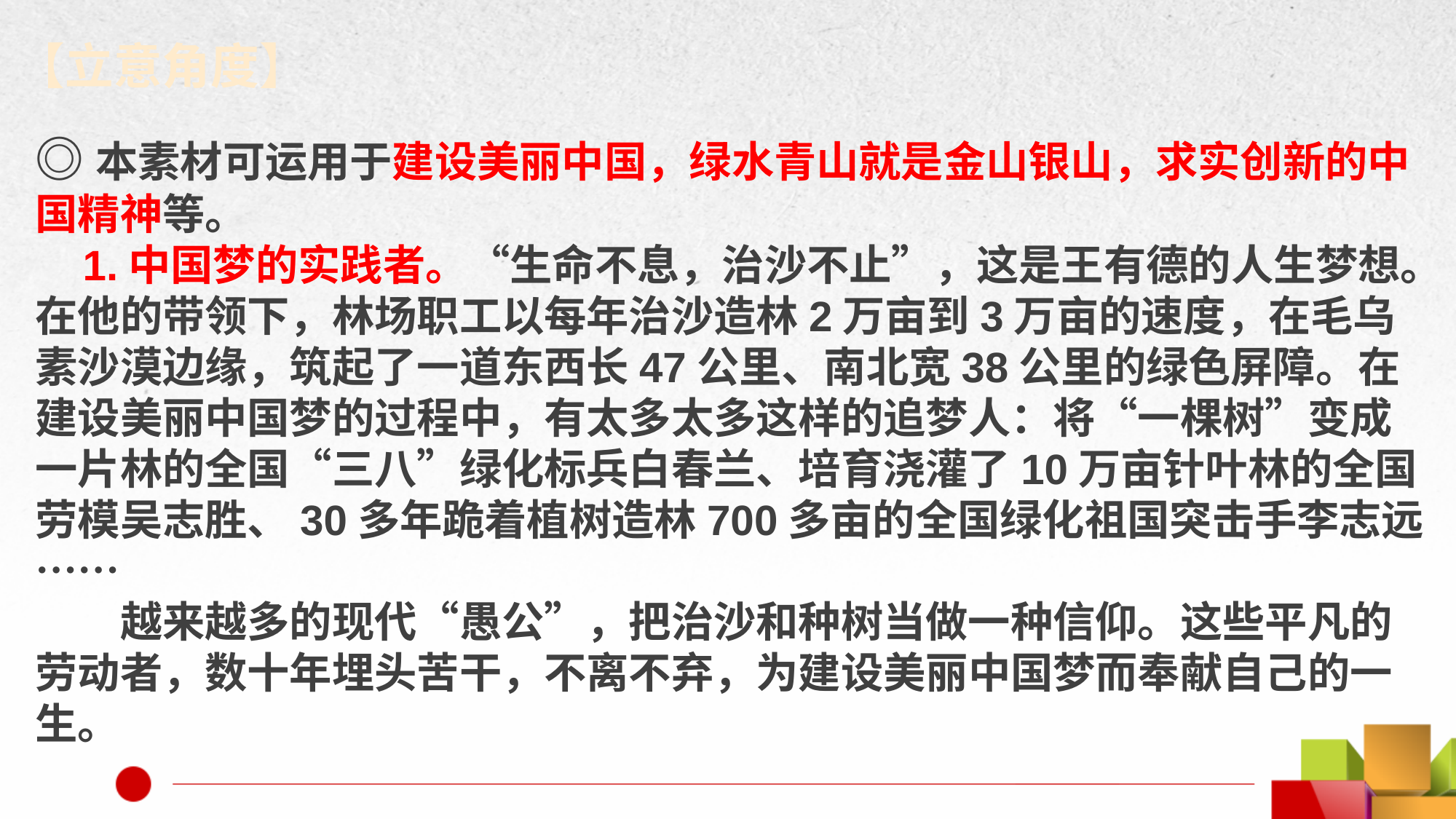

【立意角度】
◎本素材可运用于建设美丽中国，绿水青山就是金山银山，求实创新的中国精神等。
    1.中国梦的实践者。“生命不息，治沙不止”，这是王有德的人生梦想。在他的带领下，林场职工以每年治沙造林2万亩到3万亩的速度，在毛乌素沙漠边缘，筑起了一道东西长47公里、南北宽38公里的绿色屏障。在建设美丽中国梦的过程中，有太多太多这样的追梦人：将“一棵树”变成一片林的全国“三八”绿化标兵白春兰、培育浇灌了10万亩针叶林的全国劳模吴志胜、30多年跪着植树造林700多亩的全国绿化祖国突击手李志远……
　　越来越多的现代“愚公”，把治沙和种树当做一种信仰。这些平凡的劳动者，数十年埋头苦干，不离不弃，为建设美丽中国梦而奉献自己的一生。